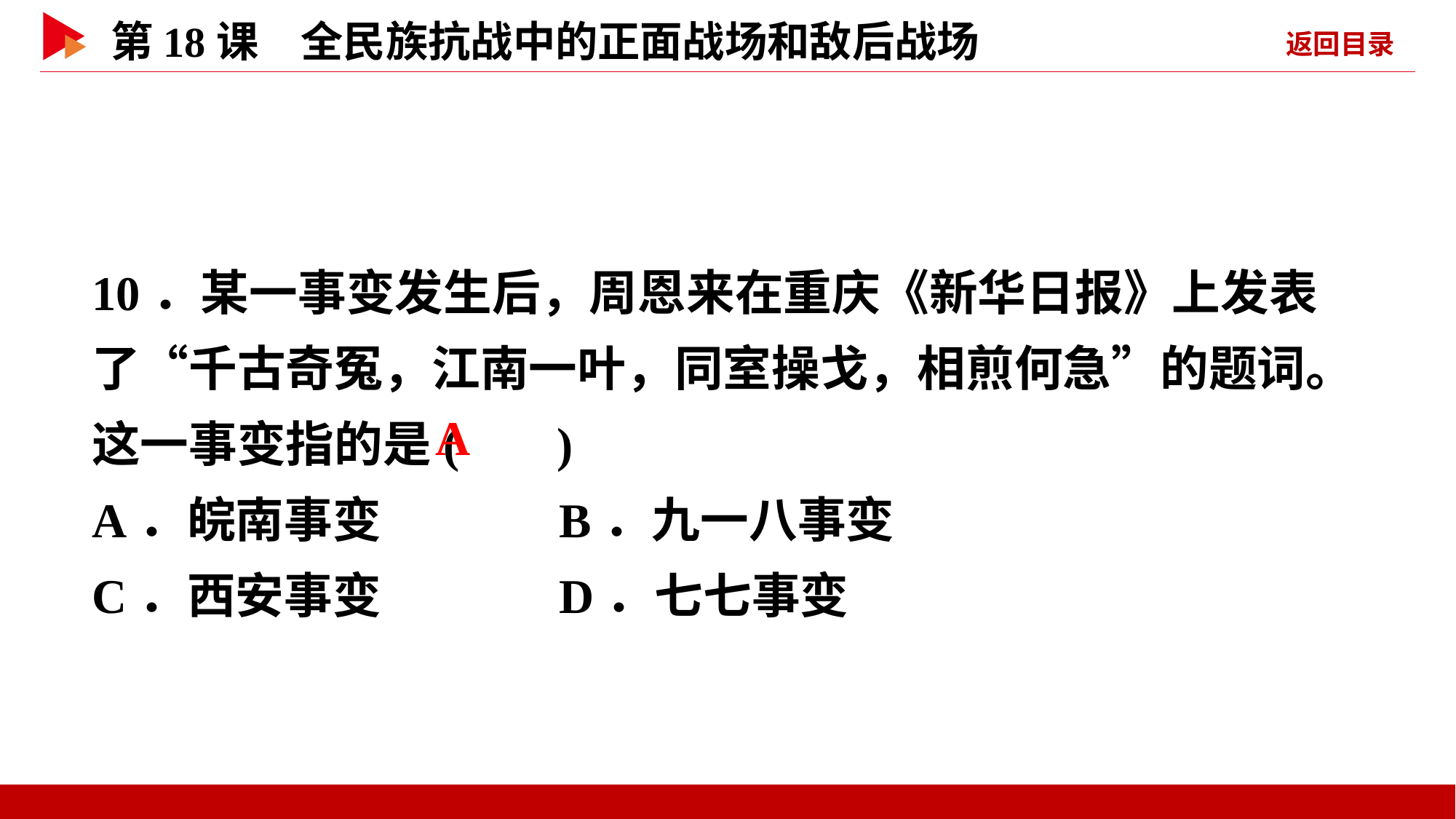

10．某一事变发生后，周恩来在重庆《新华日报》上发表了“千古奇冤，江南一叶，同室操戈，相煎何急”的题词。这一事变指的是(        )
A．皖南事变               B．九一八事变
C．西安事变               D．七七事变
   A